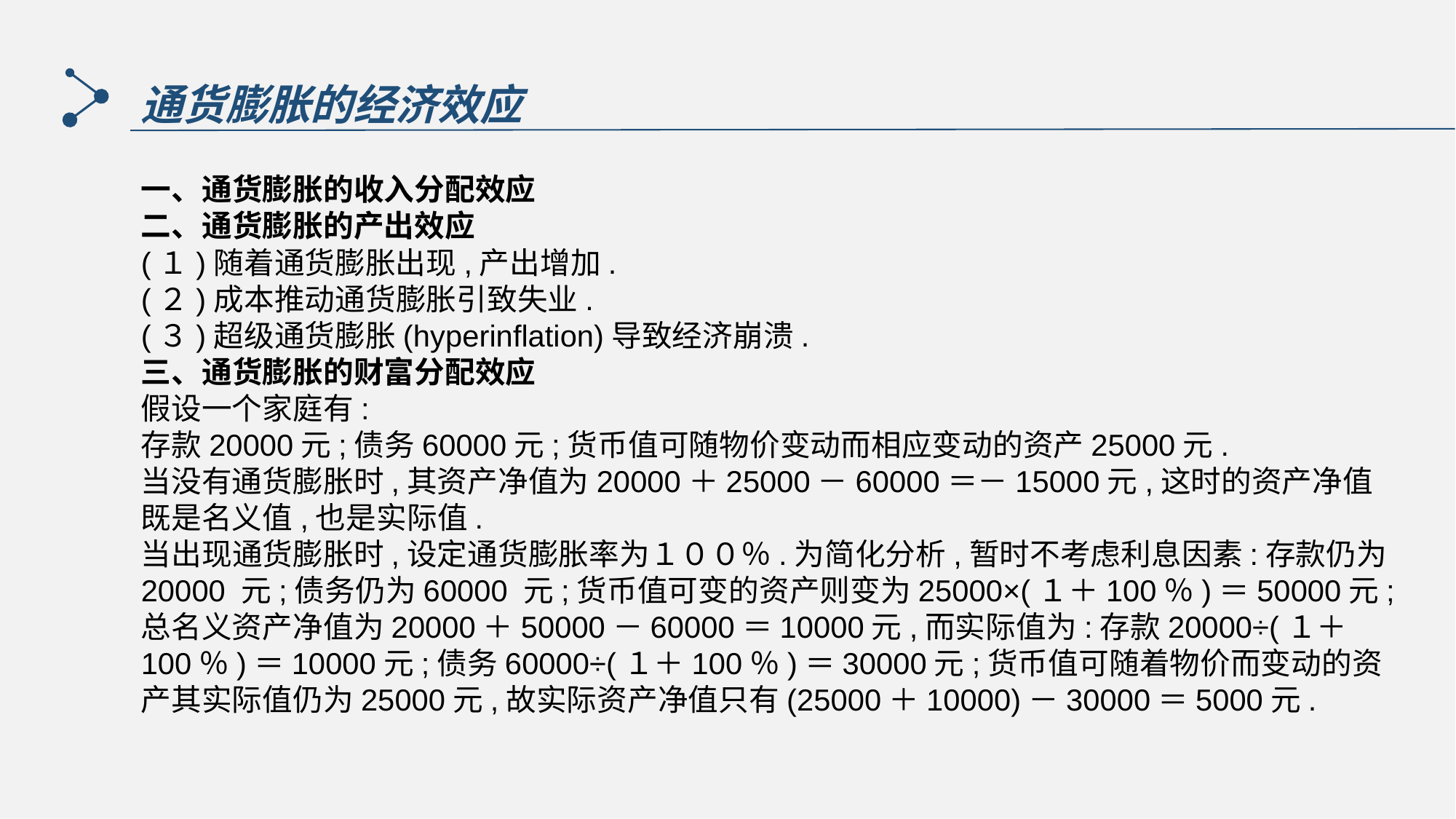

通货膨胀的经济效应
一、通货膨胀的收入分配效应
二、通货膨胀的产出效应
(１)随着通货膨胀出现,产出增加.
(２)成本推动通货膨胀引致失业.
(３)超级通货膨胀(hyperinflation)导致经济崩溃.
三、通货膨胀的财富分配效应
假设一个家庭有:
存款20000元;债务60000元;货币值可随物价变动而相应变动的资产25000元.
当没有通货膨胀时,其资产净值为20000＋25000－60000＝－15000元,这时的资产净值既是名义值,也是实际值.
当出现通货膨胀时,设定通货膨胀率为１００％.为简化分析,暂时不考虑利息因素:存款仍为20000 元;债务仍为60000 元;货币值可变的资产则变为25000×(１＋100％)＝50000元;总名义资产净值为20000＋50000－60000＝10000元,而实际值为:存款20000÷(１＋100％)＝10000元;债务60000÷(１＋100％)＝30000元;货币值可随着物价而变动的资产其实际值仍为25000元,故实际资产净值只有(25000＋10000)－30000＝5000元.